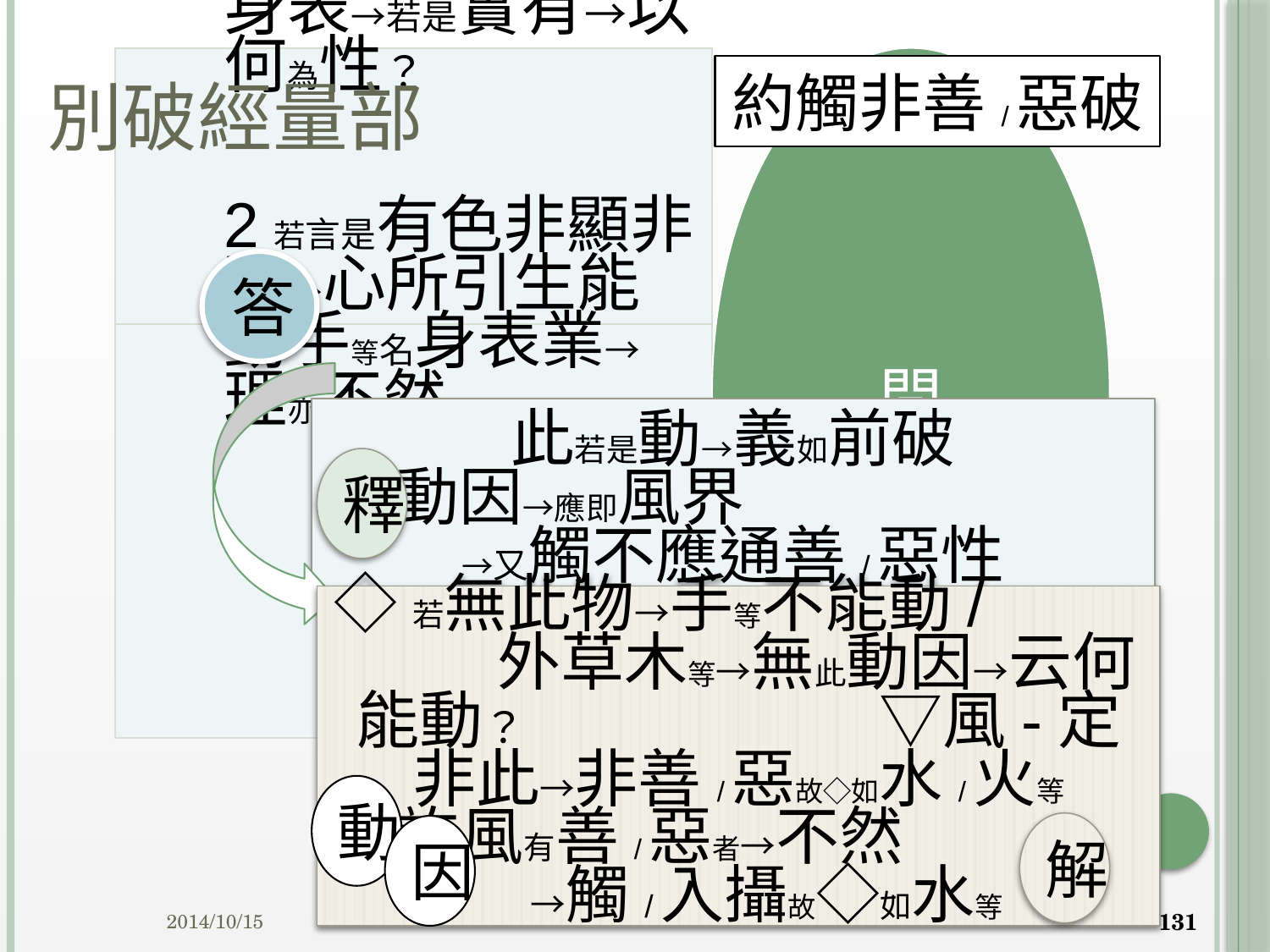

# 別破經量部
問
身表→若是實有→以何為性？
約觸非善/惡破
答

此若是動→義如前破
若是動因→應即風界                             →又觸不應通善/惡性
釋
◇若無此物→手等不能動/                  外草木等→無此動因→云何能動？                         ▽風-定非此→非善/惡故◇如水/火等
設許風有善/惡者→不然                      →觸/入攝故◇如水等
動
解
因
2014/10/15
131